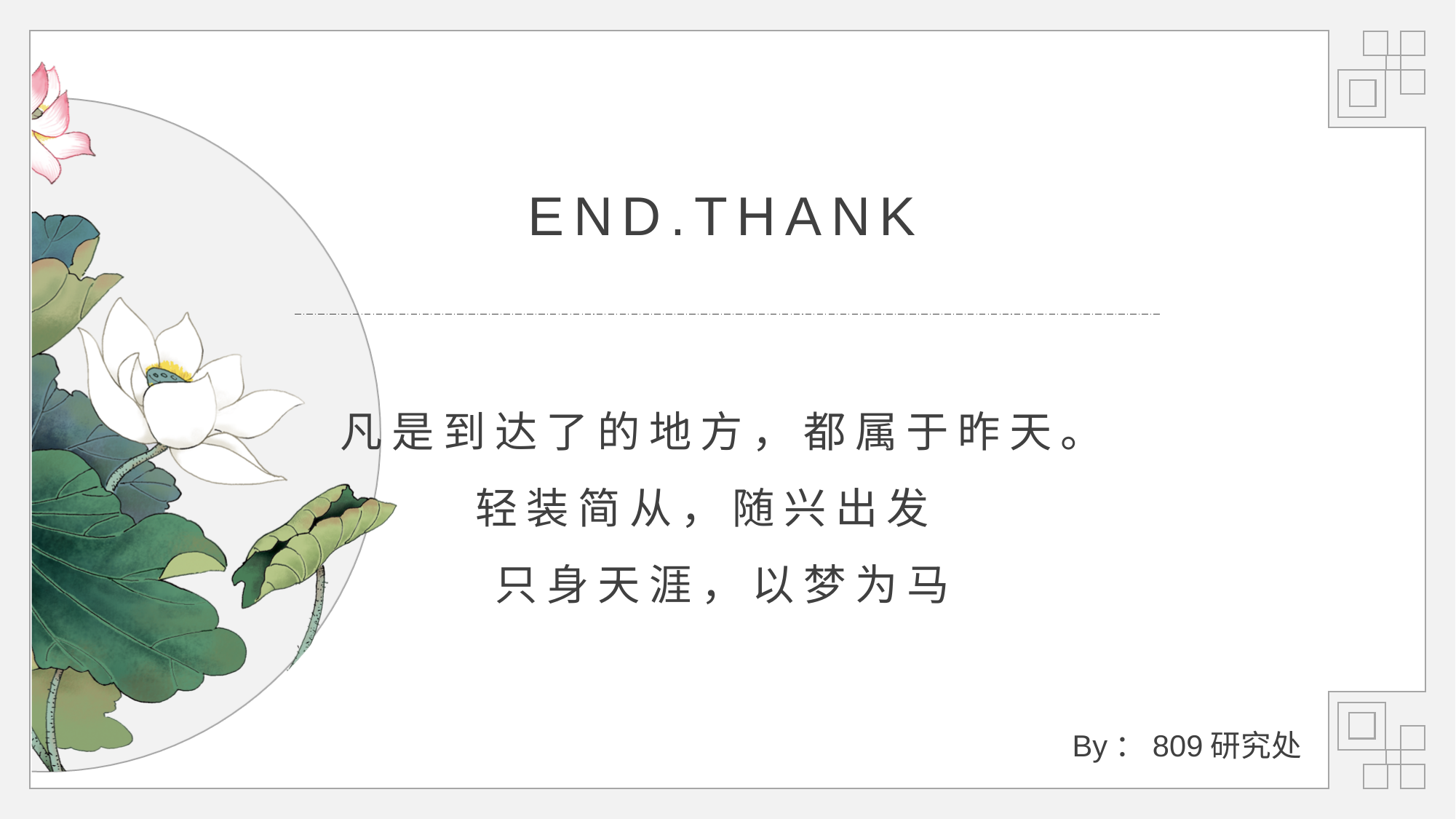

END.THANK
凡是到达了的地方，都属于昨天。
轻装简从，随兴出发 
只身天涯，以梦为马
By：809研究处